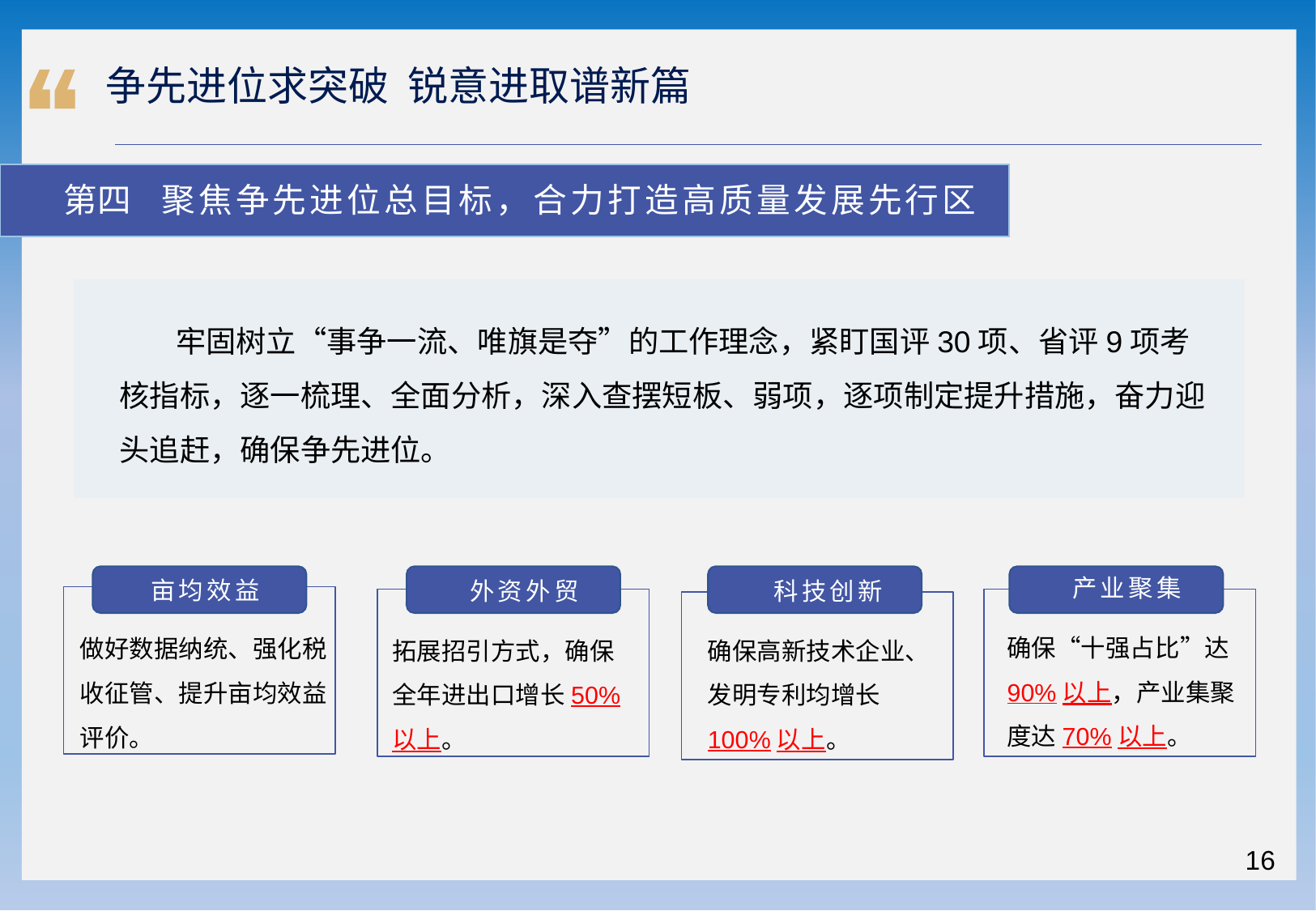

“

    争先进位求突破  锐意进取谱新篇

    第四    聚焦争先进位总目标，合力打造高质量发展先行区

        牢固树立“事争一流、唯旗是夺”的工作理念，紧盯国评30项、省评9项考核指标，逐一梳理、全面分析，深入查摆短板、弱项，逐项制定提升措施，奋力迎头追赶，确保争先进位。

    产业聚集
  亩均效益
    科技创新
    外资外贸

确保“十强占比”达90%以上，产业集聚度达70%以上。
做好数据纳统、强化税收征管、提升亩均效益评价。
拓展招引方式，确保全年进出口增长50%以上。
确保高新技术企业、发明专利均增长100%以上。
16